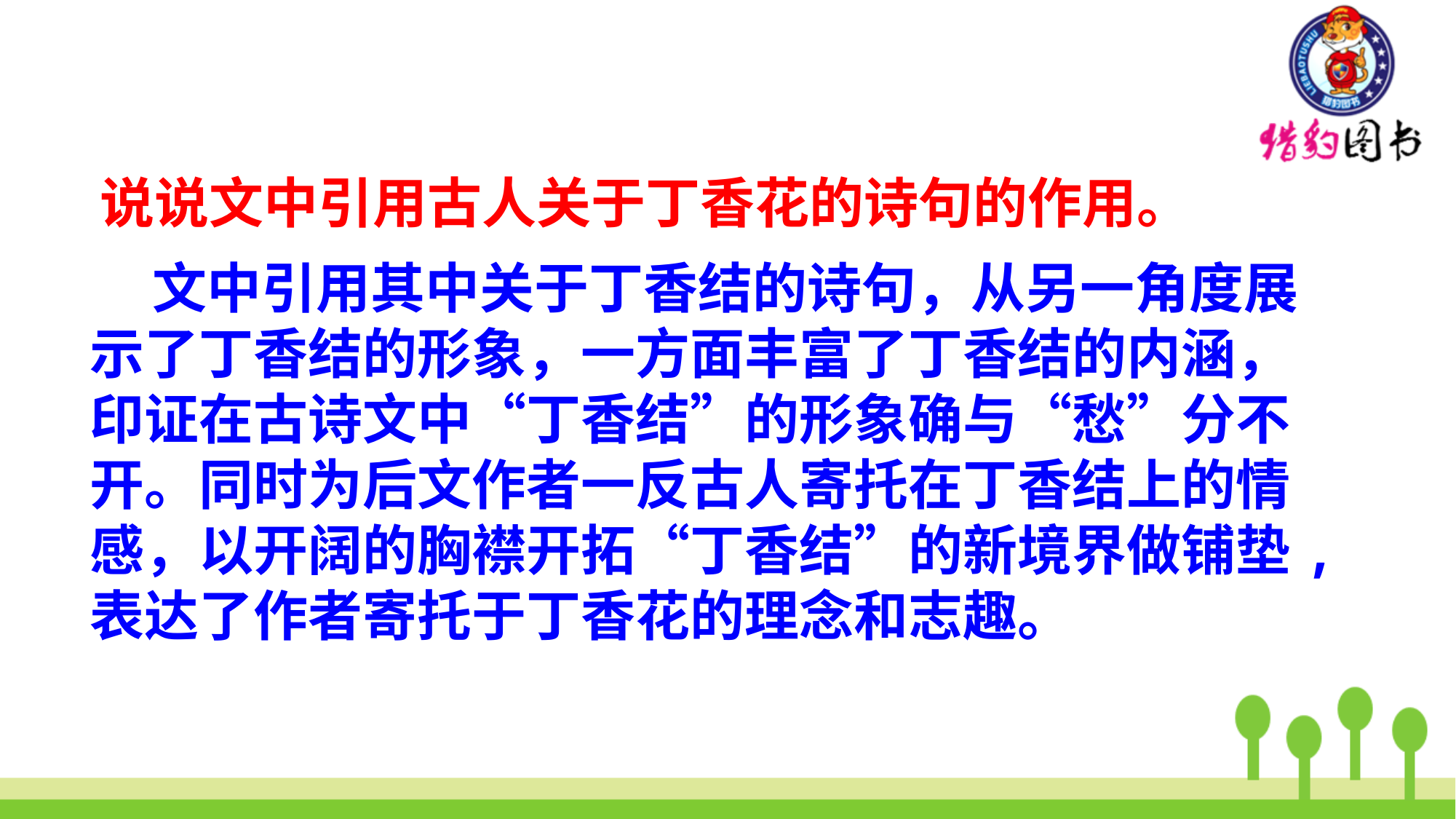

说说文中引用古人关于丁香花的诗句的作用。
    文中引用其中关于丁香结的诗句，从另一角度展示了丁香结的形象，一方面丰富了丁香结的内涵，印证在古诗文中“丁香结”的形象确与“愁”分不开。同时为后文作者一反古人寄托在丁香结上的情感，以开阔的胸襟开拓“丁香结”的新境界做铺垫,表达了作者寄托于丁香花的理念和志趣。